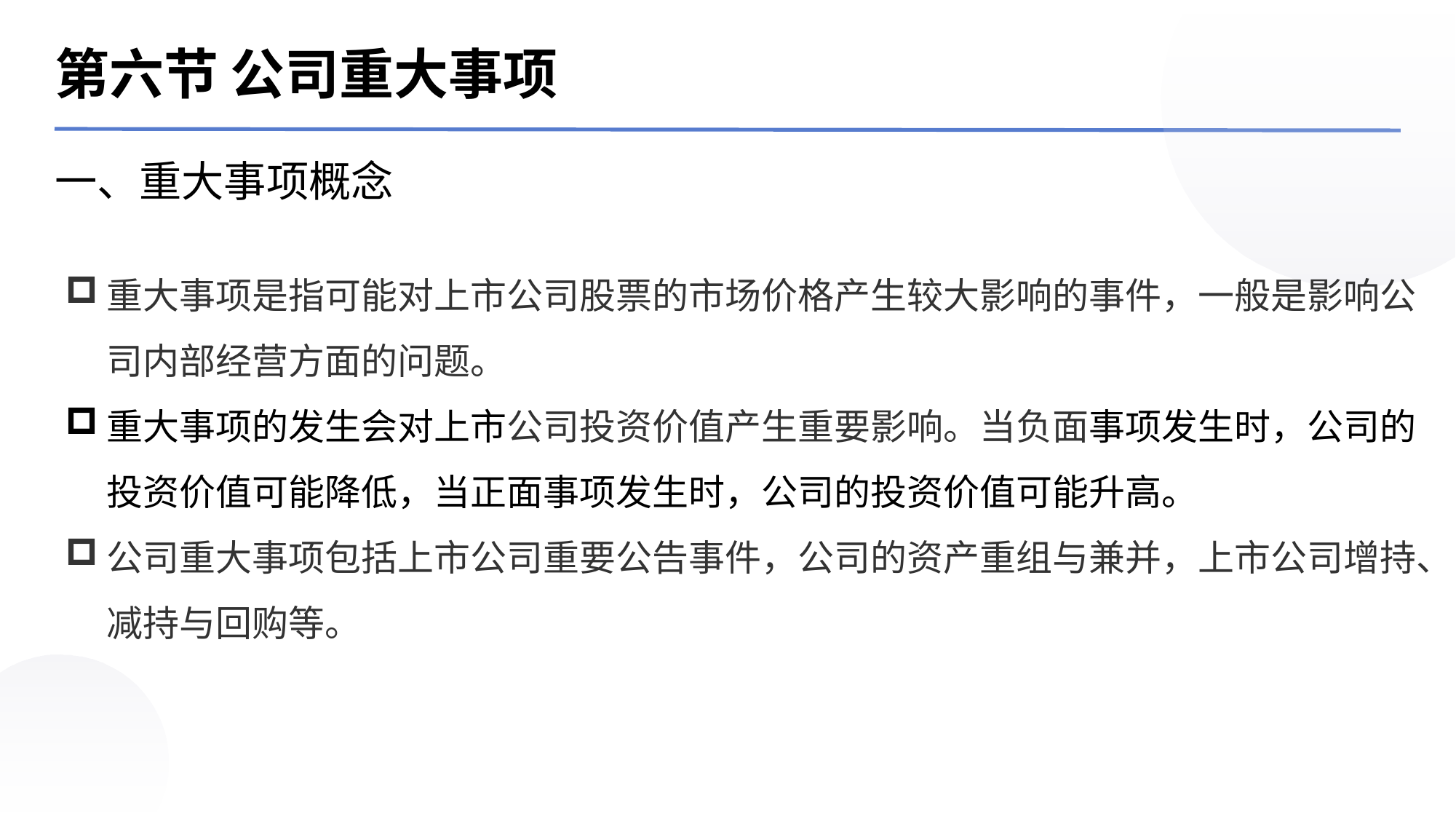

第六节 公司重大事项
一、重大事项概念
重大事项是指可能对上市公司股票的市场价格产生较大影响的事件，一般是影响公司内部经营方面的问题。
重大事项的发生会对上市公司投资价值产生重要影响。当负面事项发生时，公司的投资价值可能降低，当正面事项发生时，公司的投资价值可能升高。
公司重大事项包括上市公司重要公告事件，公司的资产重组与兼并，上市公司增持、减持与回购等。

91